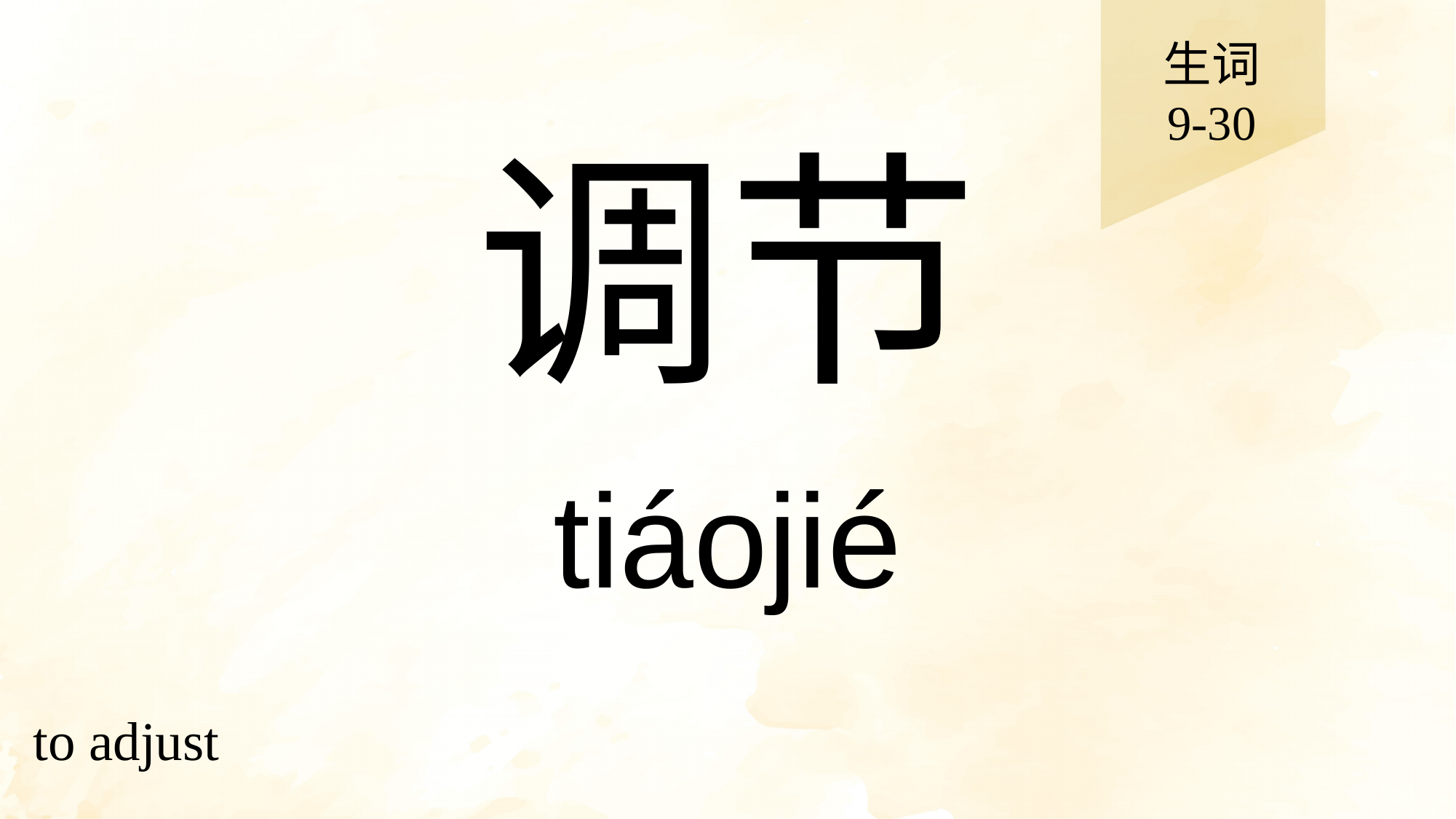

生词
9-30
# 调节
tiáojié
to adjust